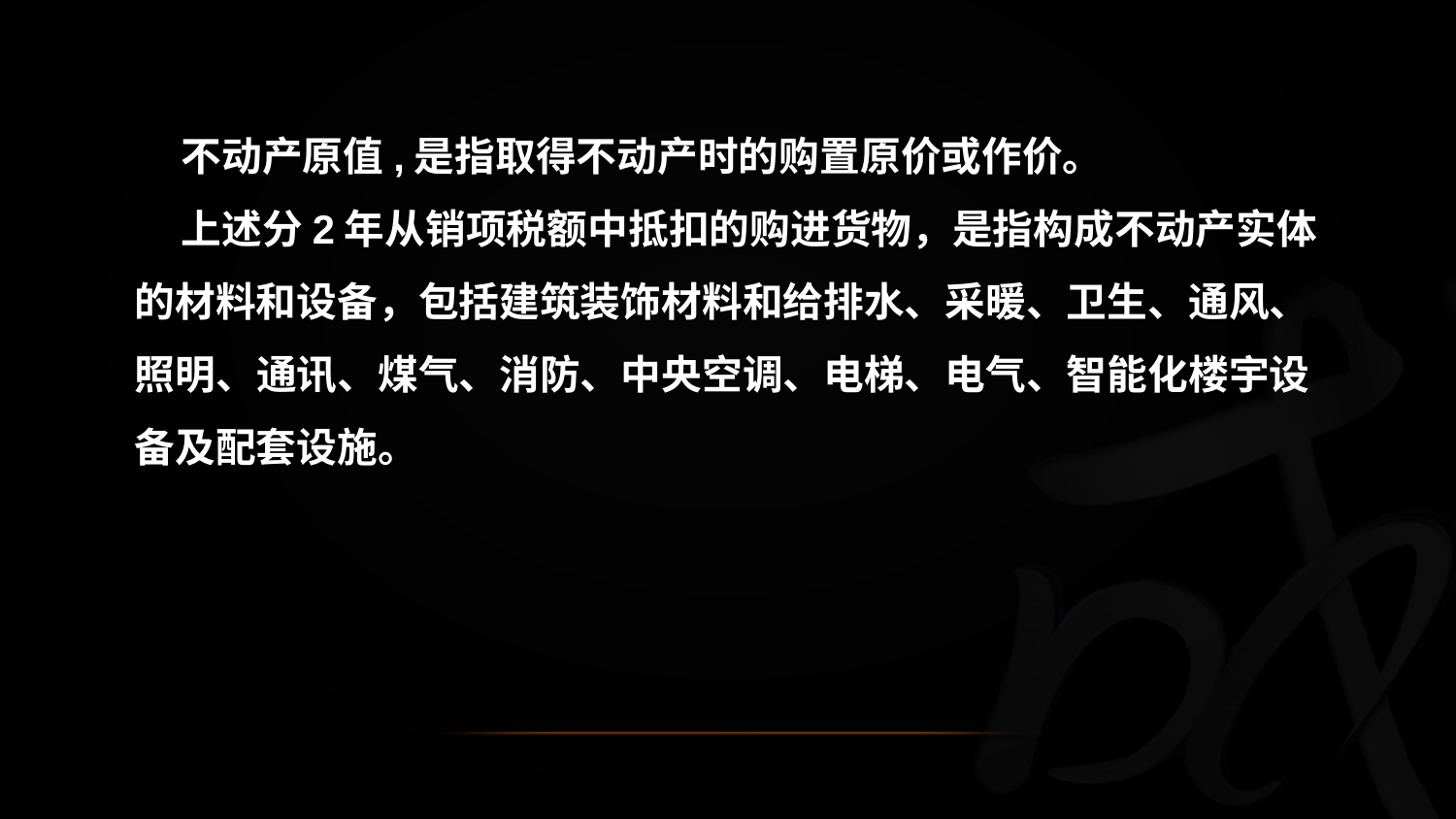

不动产原值,是指取得不动产时的购置原价或作价。
    上述分2年从销项税额中抵扣的购进货物，是指构成不动产实体的材料和设备，包括建筑装饰材料和给排水、采暖、卫生、通风、照明、通讯、煤气、消防、中央空调、电梯、电气、智能化楼宇设备及配套设施。